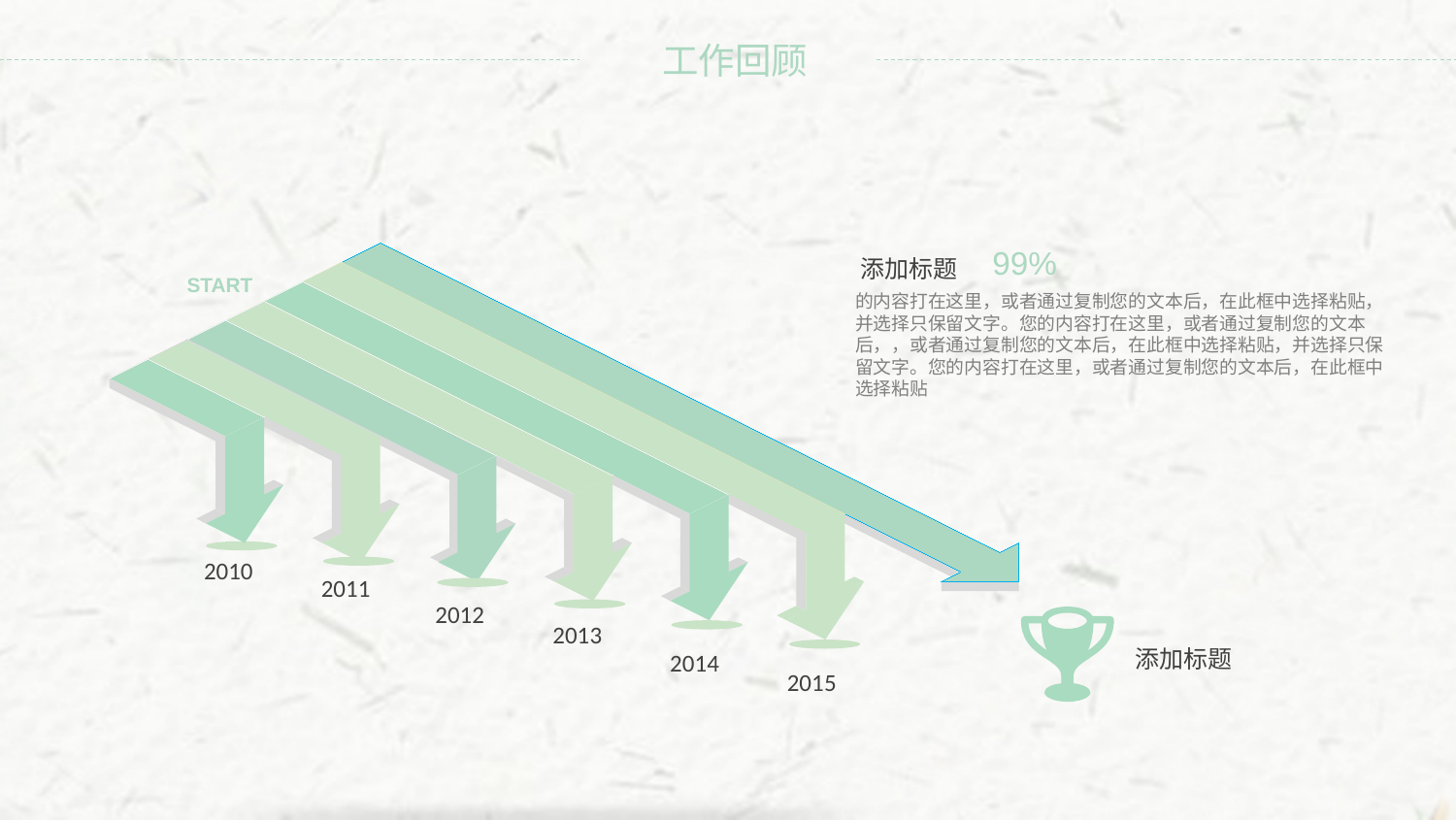

99%

添加标题
START
的内容打在这里，或者通过复制您的文本后，在此框中选择粘贴，并选择只保留文字。您的内容打在这里，或者通过复制您的文本后，，或者通过复制您的文本后，在此框中选择粘贴，并选择只保留文字。您的内容打在这里，或者通过复制您的文本后，在此框中选择粘贴
2010
2011
2012

2013
添加标题
2014
2015